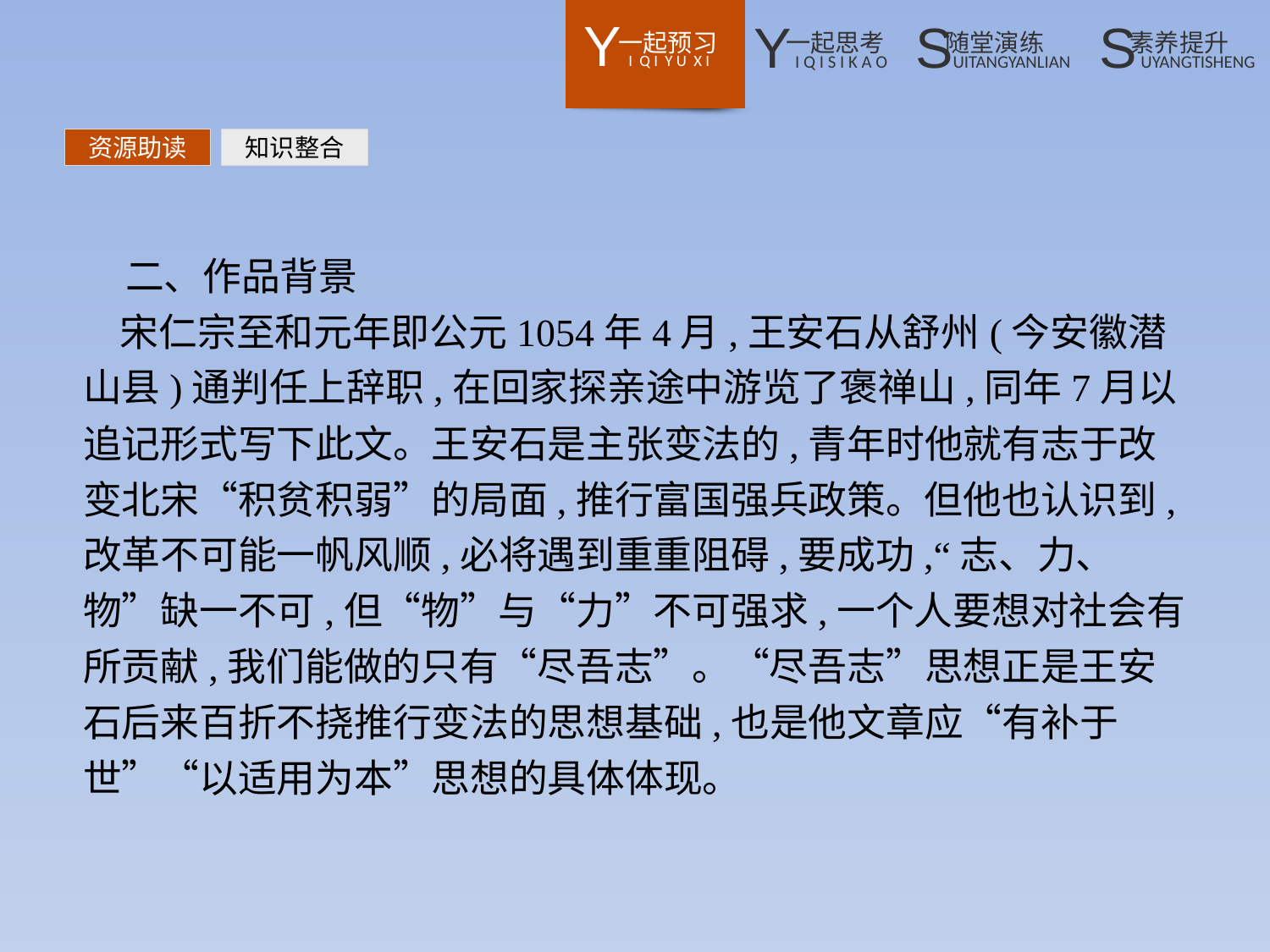

资源助读
知识整合
二、作品背景
宋仁宗至和元年即公元1054年4月,王安石从舒州(今安徽潜山县)通判任上辞职,在回家探亲途中游览了褒禅山,同年7月以追记形式写下此文。王安石是主张变法的,青年时他就有志于改变北宋“积贫积弱”的局面,推行富国强兵政策。但他也认识到,改革不可能一帆风顺,必将遇到重重阻碍,要成功,“志、力、物”缺一不可,但“物”与“力”不可强求,一个人要想对社会有所贡献,我们能做的只有“尽吾志”。“尽吾志”思想正是王安石后来百折不挠推行变法的思想基础,也是他文章应“有补于世”“以适用为本”思想的具体体现。